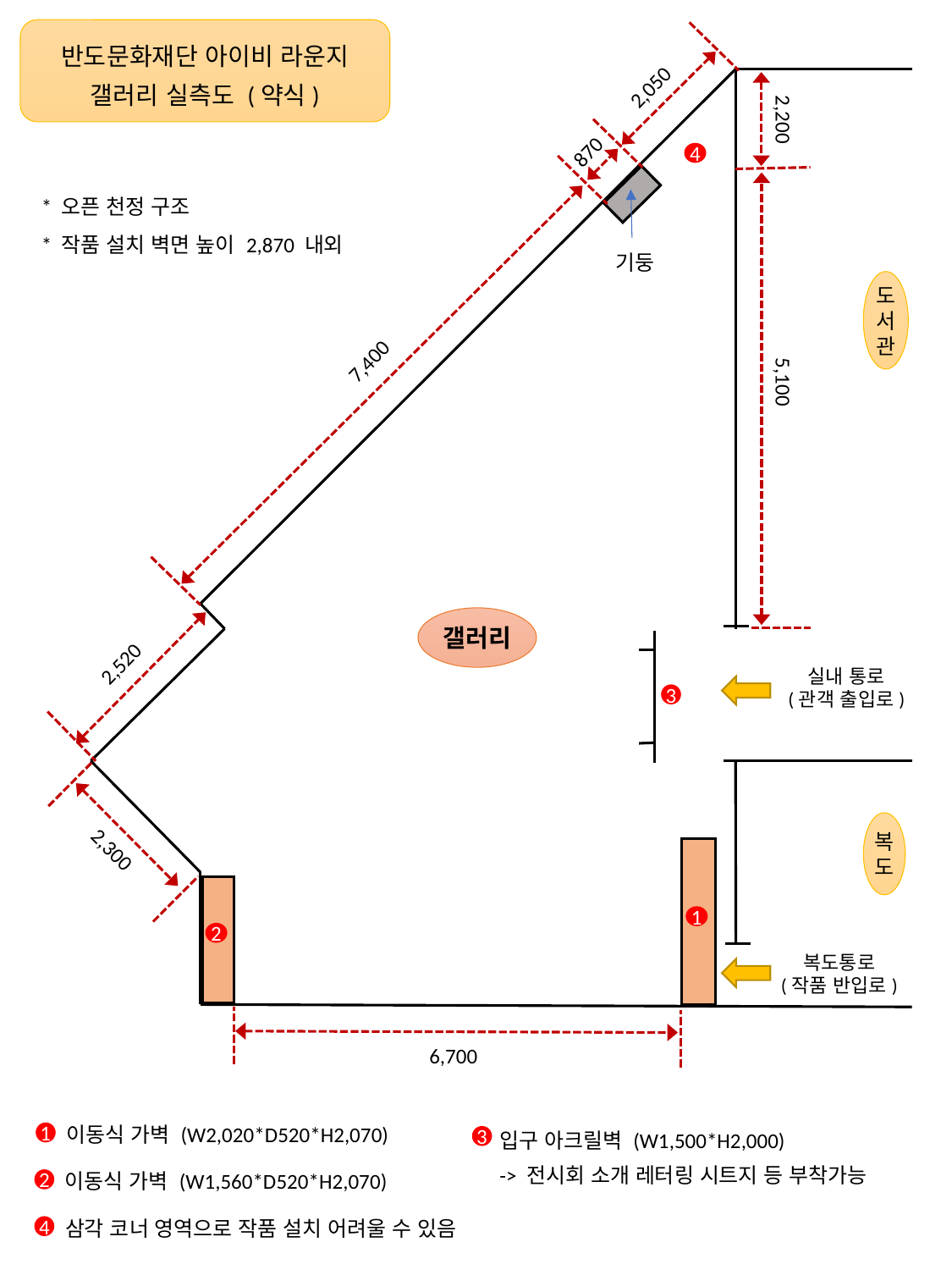

반도문화재단 아이비 라운지
갤러리 실측도 (약식)
2,050
2,200
870
4
* 오픈 천정 구조
* 작품 설치 벽면 높이 2,870 내외

기둥
도
서
관
7,400
5,100
갤러리
2,520
실내 통로
(관객 출입로)

3
복
도
2,300

1
2

복도통로
(작품 반입로)

6,700
입구 아크릴벽 (W1,500*H2,000)
-> 전시회 소개 레터링 시트지 등 부착가능
이동식 가벽 (W2,020*D520*H2,070)
1
3
이동식 가벽 (W1,560*D520*H2,070)
2
삼각 코너 영역으로 작품 설치 어려울 수 있음
4